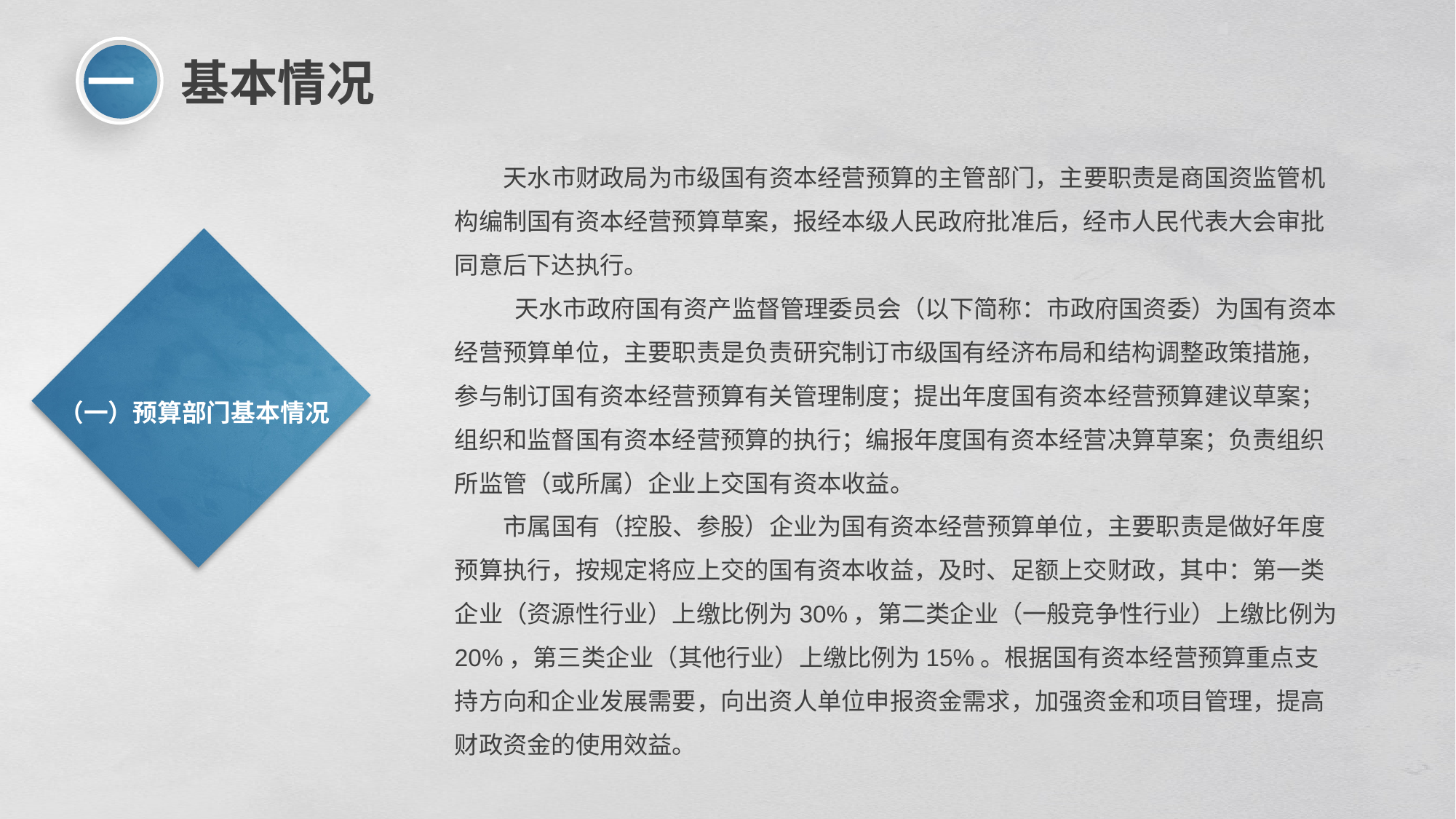

一
（一）预算部门基本情况
基本情况
天水市财政局为市级国有资本经营预算的主管部门，主要职责是商国资监管机构编制国有资本经营预算草案，报经本级人民政府批准后，经市人民代表大会审批同意后下达执行。
 天水市政府国有资产监督管理委员会（以下简称：市政府国资委）为国有资本经营预算单位，主要职责是负责研究制订市级国有经济布局和结构调整政策措施，参与制订国有资本经营预算有关管理制度；提出年度国有资本经营预算建议草案；组织和监督国有资本经营预算的执行；编报年度国有资本经营决算草案；负责组织所监管（或所属）企业上交国有资本收益。
市属国有（控股、参股）企业为国有资本经营预算单位，主要职责是做好年度预算执行，按规定将应上交的国有资本收益，及时、足额上交财政，其中：第一类企业（资源性行业）上缴比例为30%，第二类企业（一般竞争性行业）上缴比例为 20%，第三类企业（其他行业）上缴比例为15%。根据国有资本经营预算重点支持方向和企业发展需要，向出资人单位申报资金需求，加强资金和项目管理，提高财政资金的使用效益。